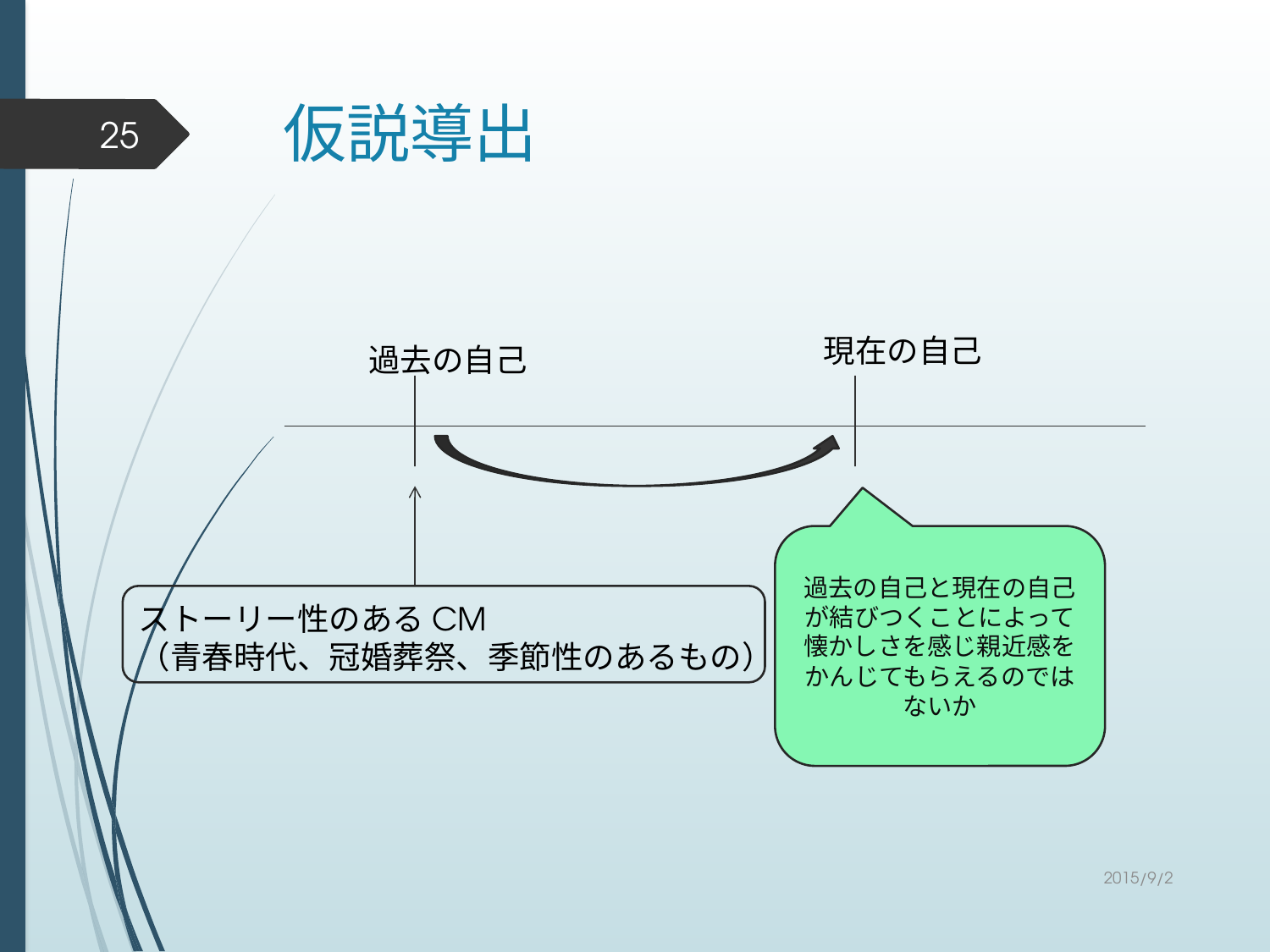

# 仮説導出
25
現在の自己
過去の自己

過去の自己と現在の自己が結びつくことによって懐かしさを感じ親近感をかんじてもらえるのではないか

ストーリー性のあるCM
（青春時代、冠婚葬祭、季節性のあるもの）
2015/9/2